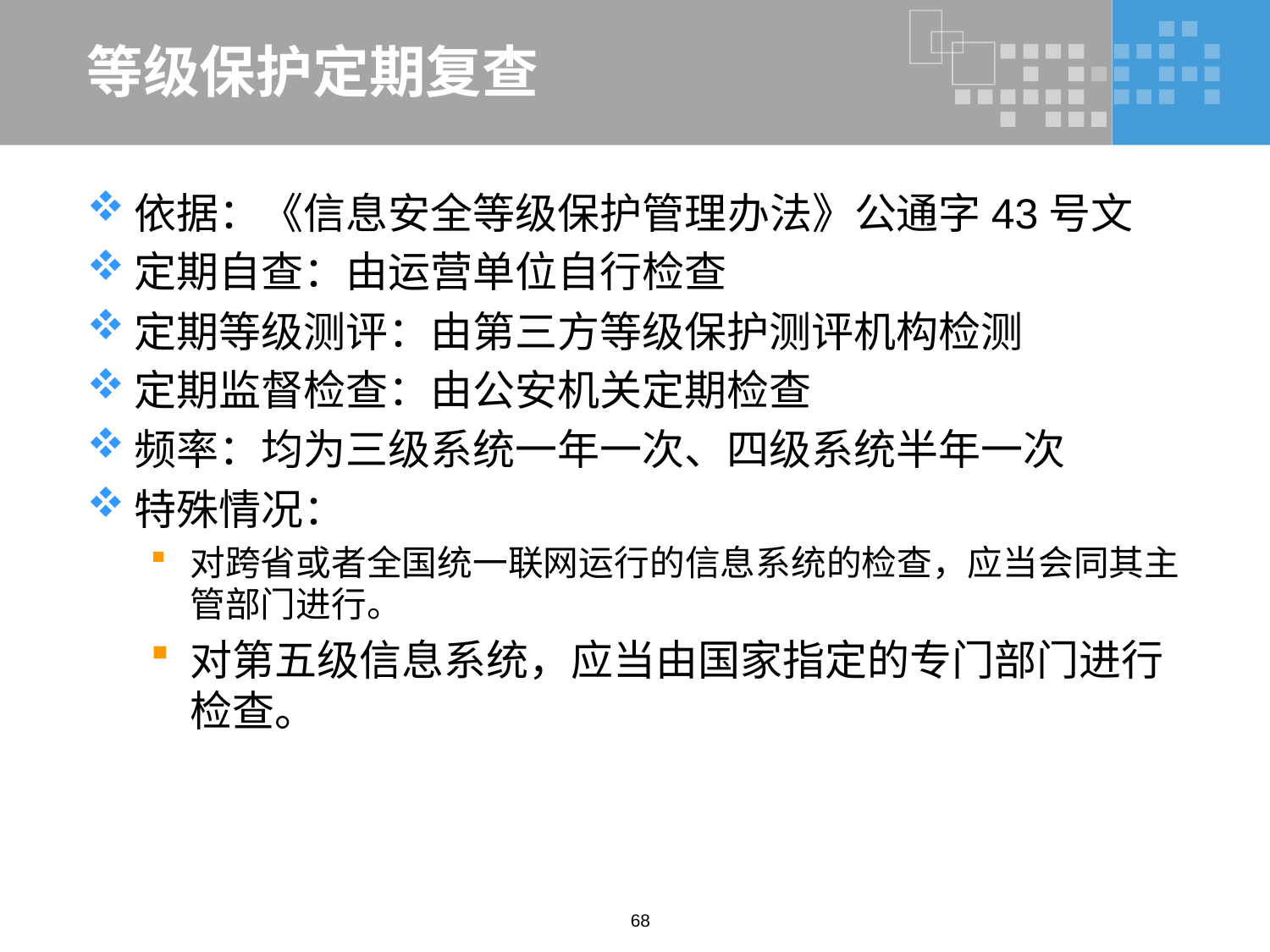

# 等级保护定期复查
依据：《信息安全等级保护管理办法》公通字43号文
定期自查：由运营单位自行检查
定期等级测评：由第三方等级保护测评机构检测
定期监督检查：由公安机关定期检查
频率：均为三级系统一年一次、四级系统半年一次
特殊情况：
对跨省或者全国统一联网运行的信息系统的检查，应当会同其主管部门进行。
对第五级信息系统，应当由国家指定的专门部门进行检查。

68